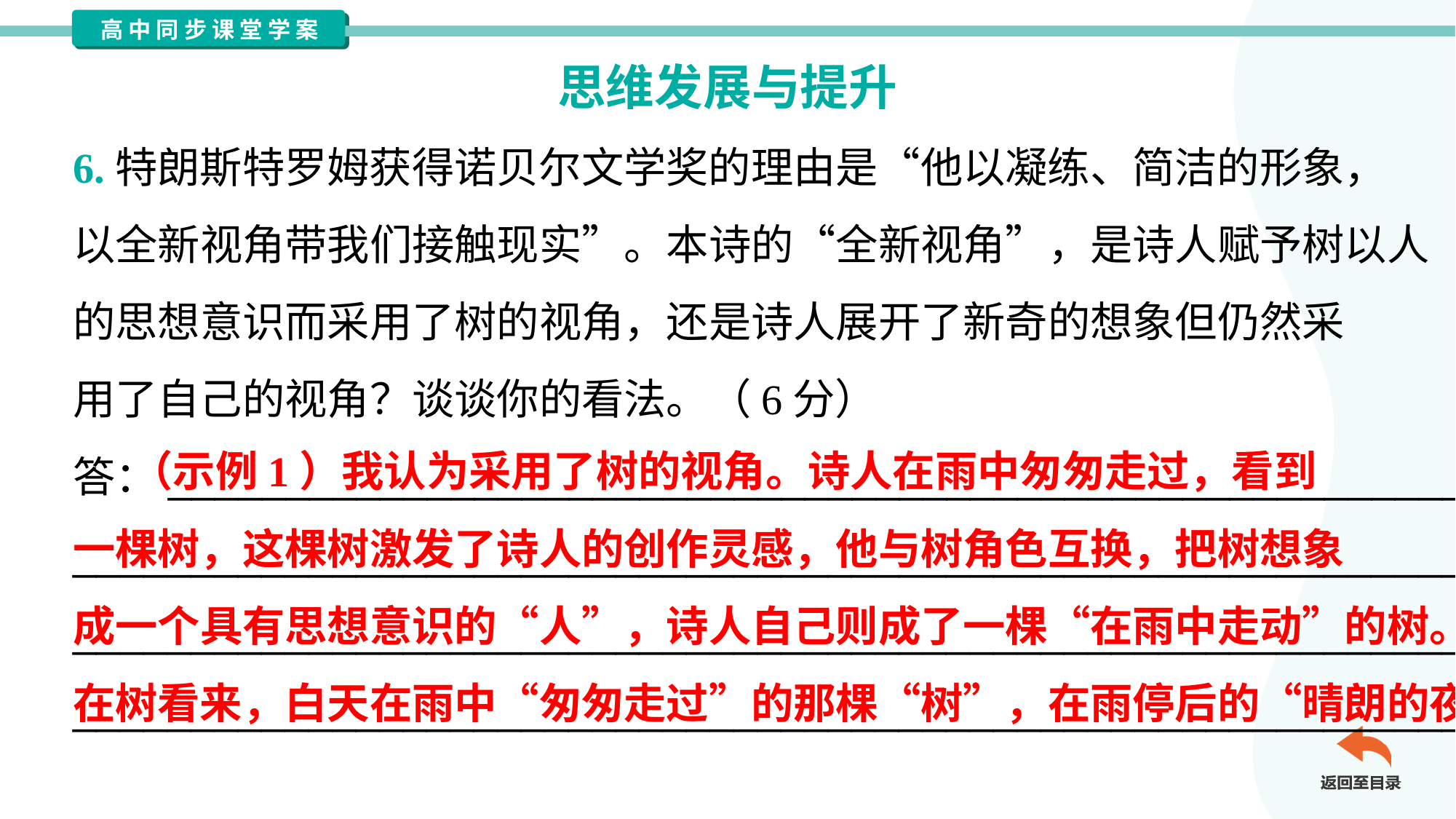

思维发展与提升
6.特朗斯特罗姆获得诺贝尔文学奖的理由是“他以凝练、简洁的形象，
以全新视角带我们接触现实”。本诗的“全新视角”，是诗人赋予树以人
的思想意识而采用了树的视角，还是诗人展开了新奇的想象但仍然采
用了自己的视角？谈谈你的看法。（6分）
答：_________________________________________________________
_____________________________________________________________
_____________________________________________________________
_____________________________________________________________
     （示例1）我认为采用了树的视角。诗人在雨中匆匆走过，看到
一棵树，这棵树激发了诗人的创作灵感，他与树角色互换，把树想象
成一个具有思想意识的“人”，诗人自己则成了一棵“在雨中走动”的树。
在树看来，白天在雨中“匆匆走过”的那棵“树”，在雨停后的“晴朗的夜